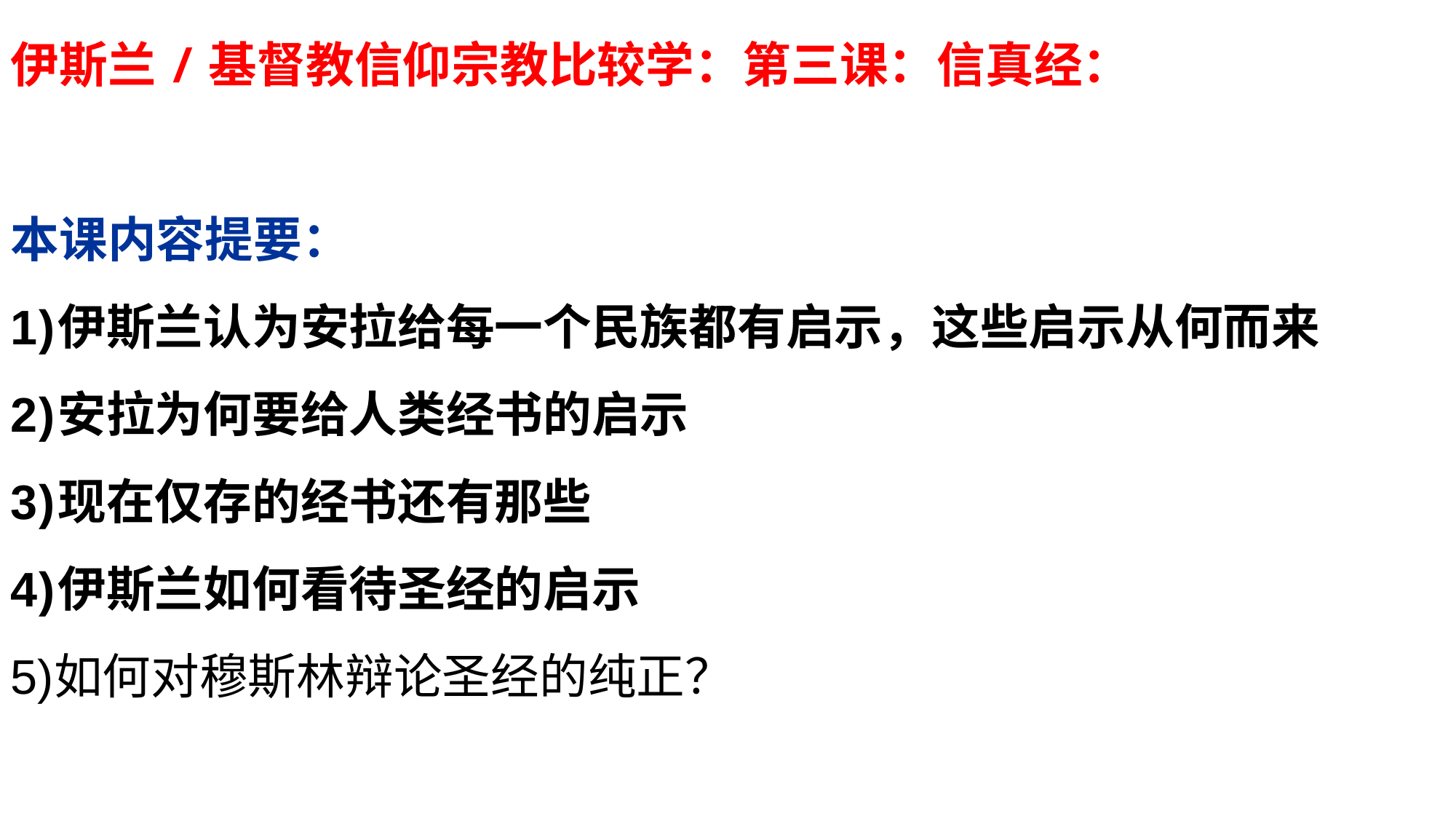

伊斯兰/基督教信仰宗教比较学：第三课：信真经：

本课内容提要：
伊斯兰认为安拉给每一个民族都有启示，这些启示从何而来
安拉为何要给人类经书的启示
现在仅存的经书还有那些
伊斯兰如何看待圣经的启示
如何对穆斯林辩论圣经的纯正？